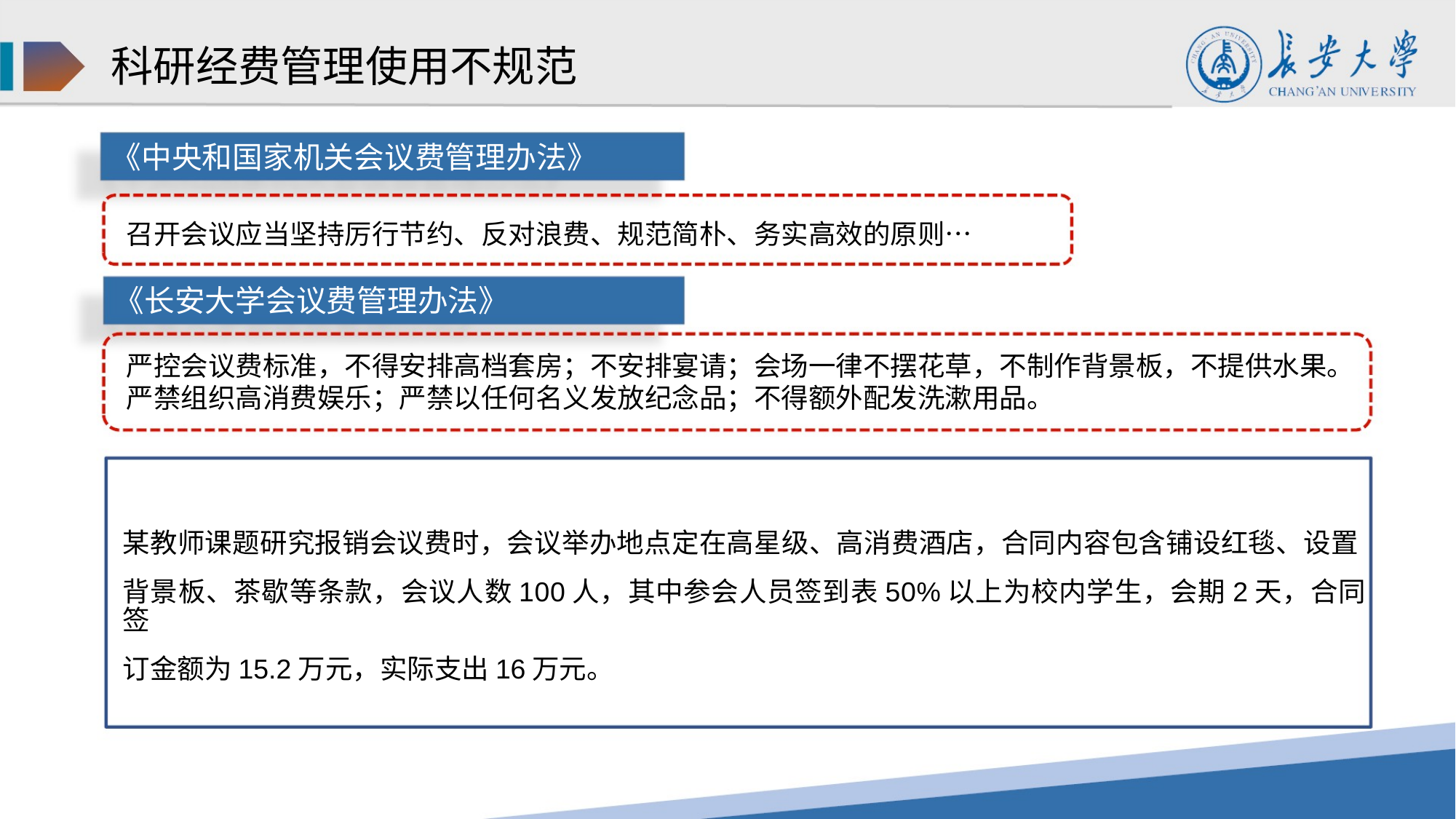

科研经费管理使用不规范
《中央和国家机关会议费管理办法》
召开会议应当坚持厉行节约、反对浪费、规范简朴、务实高效的原则…
《长安大学会议费管理办法》
严控会议费标准，不得安排高档套房；不安排宴请；会场一律不摆花草，不制作背景板，不提供水果。
严禁组织高消费娱乐；严禁以任何名义发放纪念品；不得额外配发洗漱用品。
某教师课题研究报销会议费时，会议举办地点定在高星级、高消费酒店，合同内容包含铺设红毯、设置
背景板、茶歇等条款，会议人数100人，其中参会人员签到表50%以上为校内学生，会期2天，合同签
订金额为15.2万元，实际支出16万元。